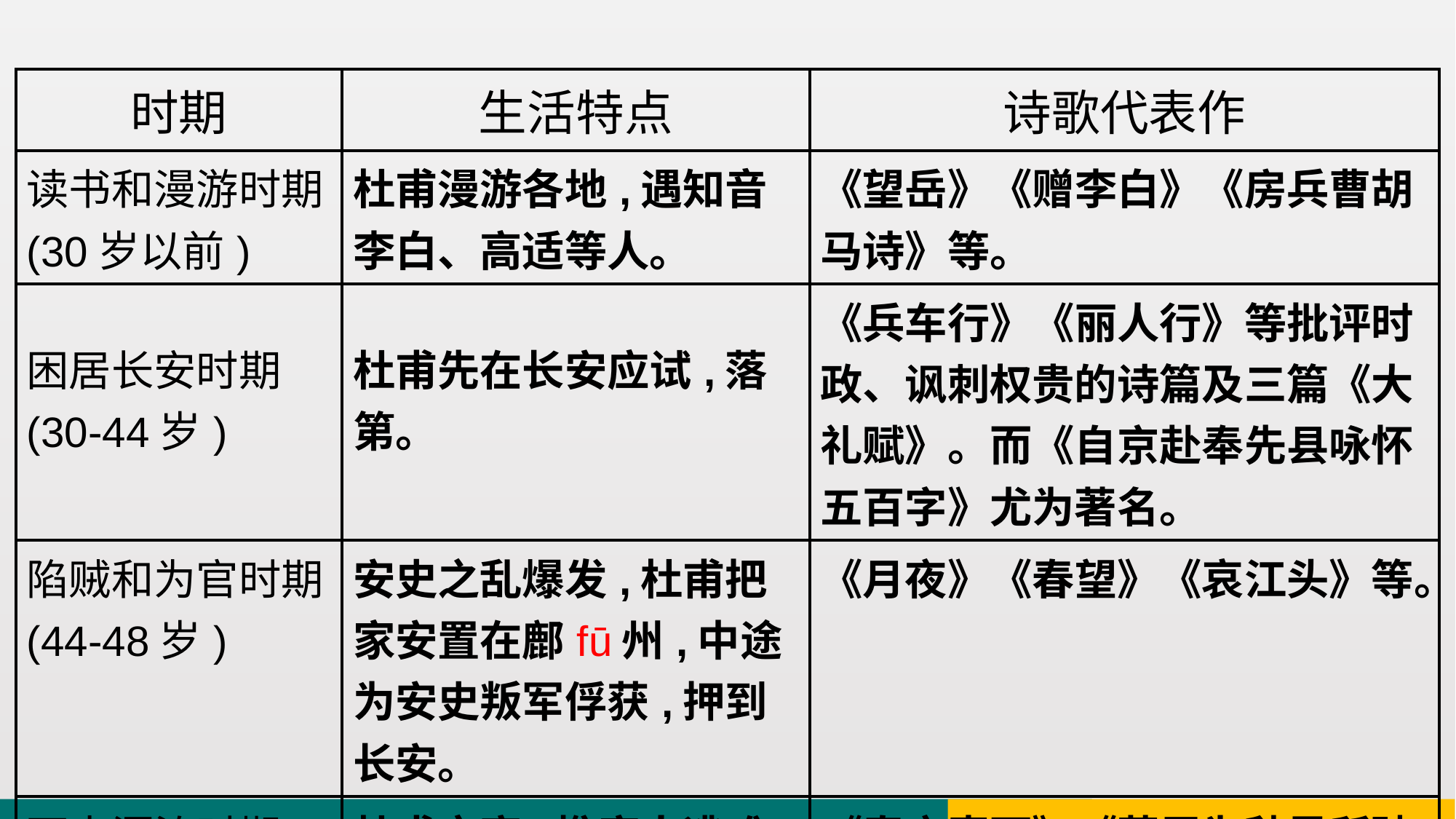

| 时期 | 生活特点 | 诗歌代表作 |
| --- | --- | --- |
| 读书和漫游时期(30岁以前) | 杜甫漫游各地,遇知音李白、高适等人。 | 《望岳》《赠李白》《房兵曹胡马诗》等。 |
| 困居长安时期 (30-44岁) | 杜甫先在长安应试,落第。 | 《兵车行》《丽人行》等批评时政、讽刺权贵的诗篇及三篇《大礼赋》。而《自京赴奉先县咏怀五百字》尤为著名。 |
| 陷贼和为官时期(44-48岁) | 安史之乱爆发,杜甫把家安置在鄜fū州,中途为安史叛军俘获,押到长安。 | 《月夜》《春望》《哀江头》等。 |
| 西南漂泊时期(48-50岁) | 杜甫弃官,携家人逃难,过了一段比较安稳的生活。 | 《春夜喜雨》《茅屋为秋风所破歌》《蜀相》《闻官军收河南河北》《登高》《登岳阳楼》等。 |